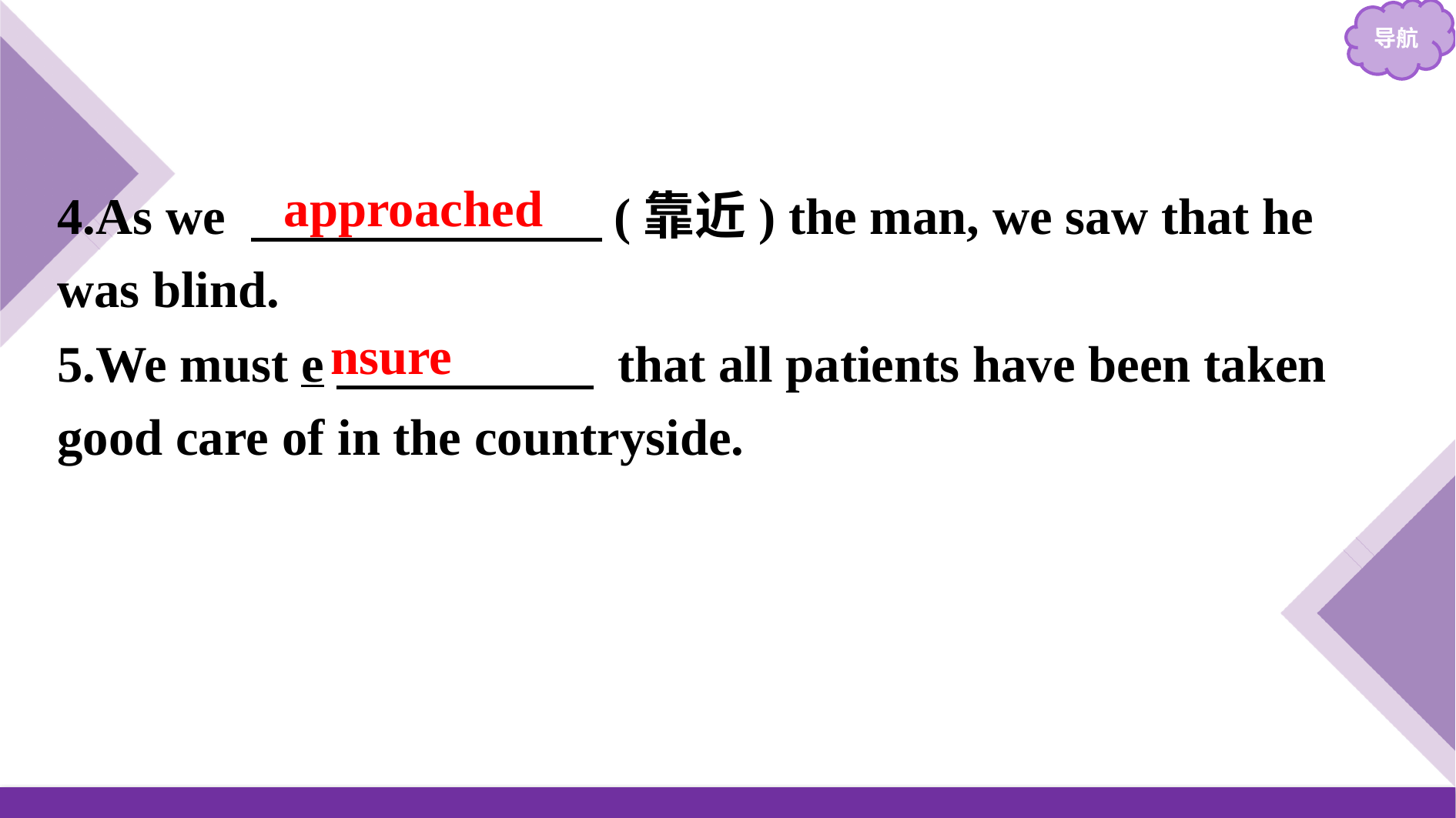

4.As we 　        　　　　(靠近) the man, we saw that he was blind.
5.We must e　　　　　 that all patients have been taken good care of in the countryside.
approached
nsure